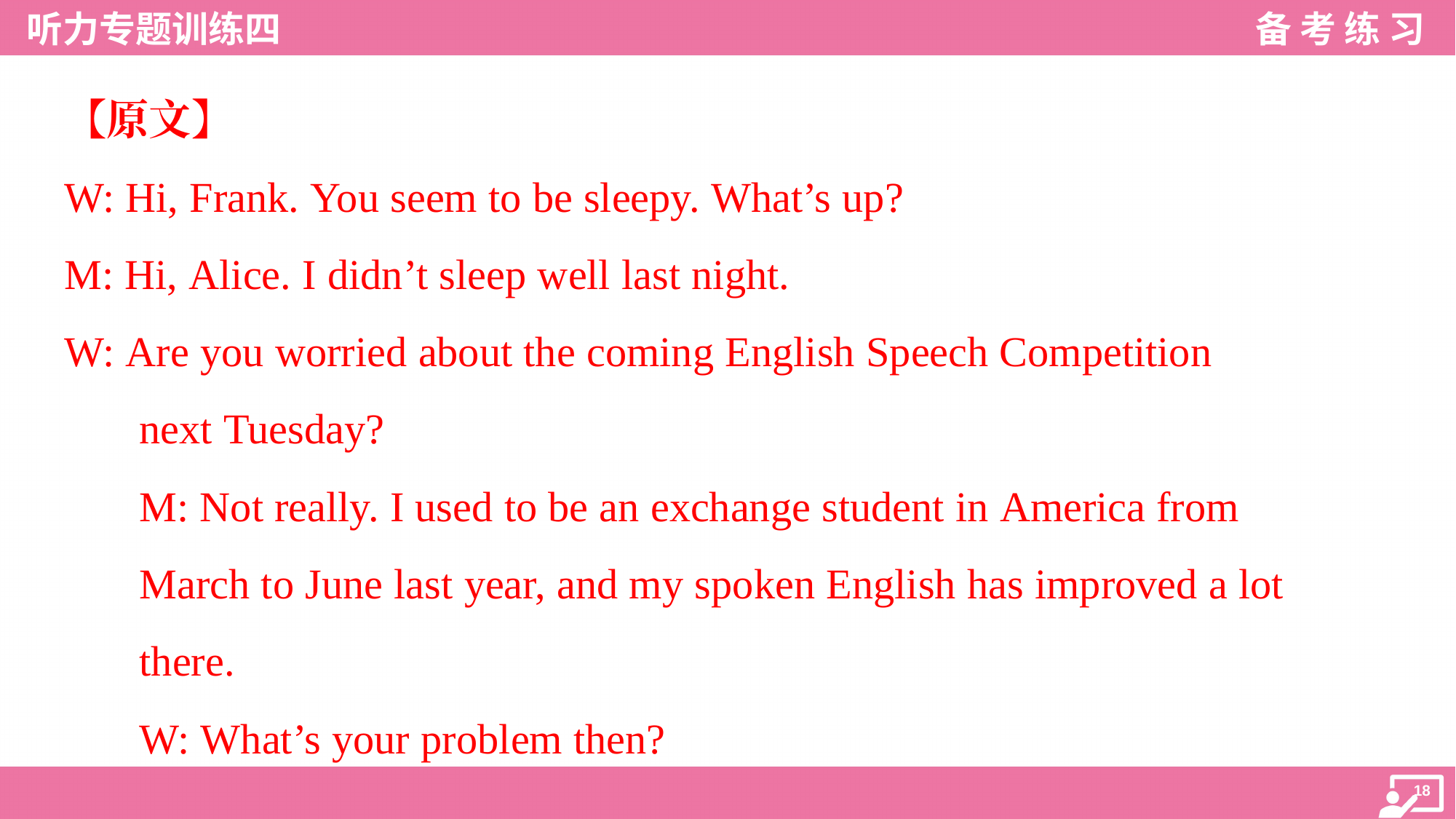

【原文】
W: Hi, Frank. You seem to be sleepy. What’s up?
M: Hi, Alice. I didn’t sleep well last night.
W: Are you worried about the coming English Speech Competition
next Tuesday?
M: Not really. I used to be an exchange student in America from
March to June last year, and my spoken English has improved a lot
there.
W: What’s your problem then?